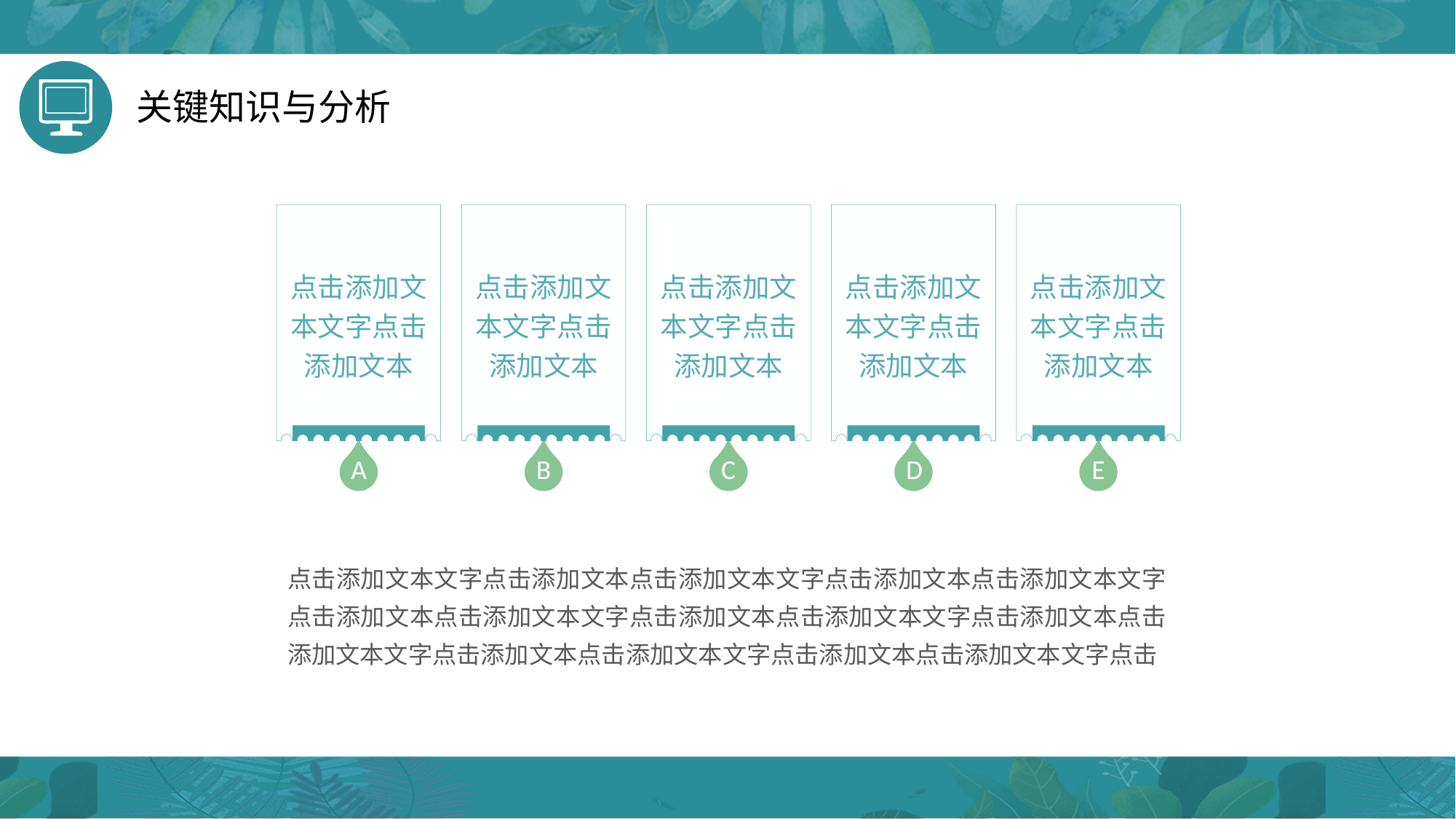

关键知识与分析
点击添加文本文字点击添加文本
点击添加文本文字点击添加文本
点击添加文本文字点击添加文本
点击添加文本文字点击添加文本
点击添加文本文字点击添加文本

A
B
C
D
E
点击添加文本文字点击添加文本点击添加文本文字点击添加文本点击添加文本文字点击添加文本点击添加文本文字点击添加文本点击添加文本文字点击添加文本点击添加文本文字点击添加文本点击添加文本文字点击添加文本点击添加文本文字点击